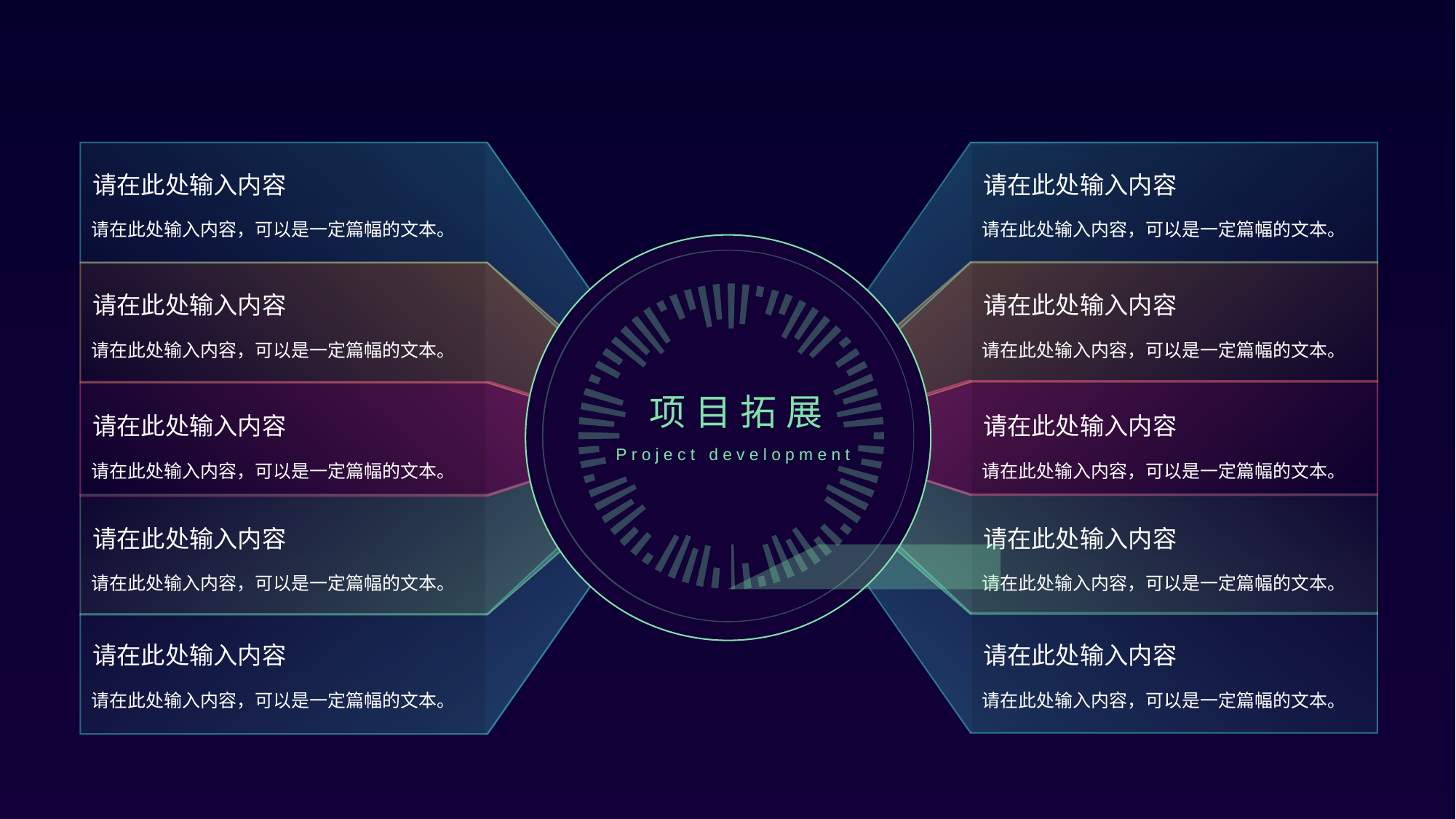

请在此处输入内容
请在此处输入内容
请在此处输入内容，可以是一定篇幅的文本。
请在此处输入内容，可以是一定篇幅的文本。

请在此处输入内容
请在此处输入内容
请在此处输入内容，可以是一定篇幅的文本。
请在此处输入内容，可以是一定篇幅的文本。

项目拓展
请在此处输入内容
请在此处输入内容
Project development
请在此处输入内容，可以是一定篇幅的文本。
请在此处输入内容，可以是一定篇幅的文本。

请在此处输入内容
请在此处输入内容
请在此处输入内容，可以是一定篇幅的文本。
请在此处输入内容，可以是一定篇幅的文本。
请在此处输入内容
请在此处输入内容
请在此处输入内容，可以是一定篇幅的文本。
请在此处输入内容，可以是一定篇幅的文本。